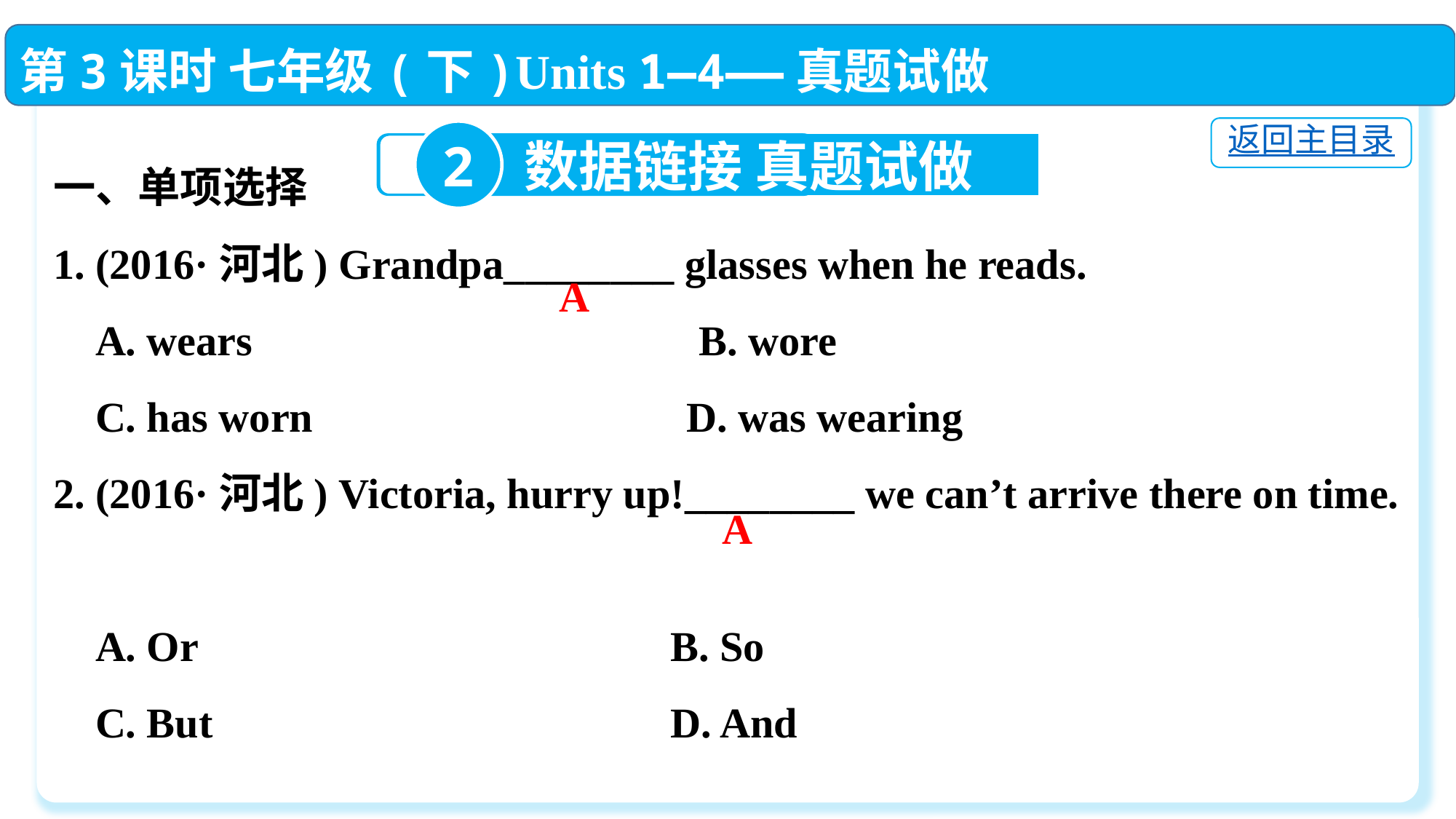

第3课时 七年级(下)Units 1—4——真题试做
一、单项选择
1. (2016·河北) Grandpa________ glasses when he reads.
    A. wears　　　　　　　　         B. wore
    C. has worn	                             D. was wearing
2. (2016·河北) Victoria, hurry up!________ we can’t arrive there on time.
    A. Or　　　	                             B. So
    C. But　　　	                             D. And
返回主目录
2
2

数据链接 真题试做

数据链接 真题试做
A
A